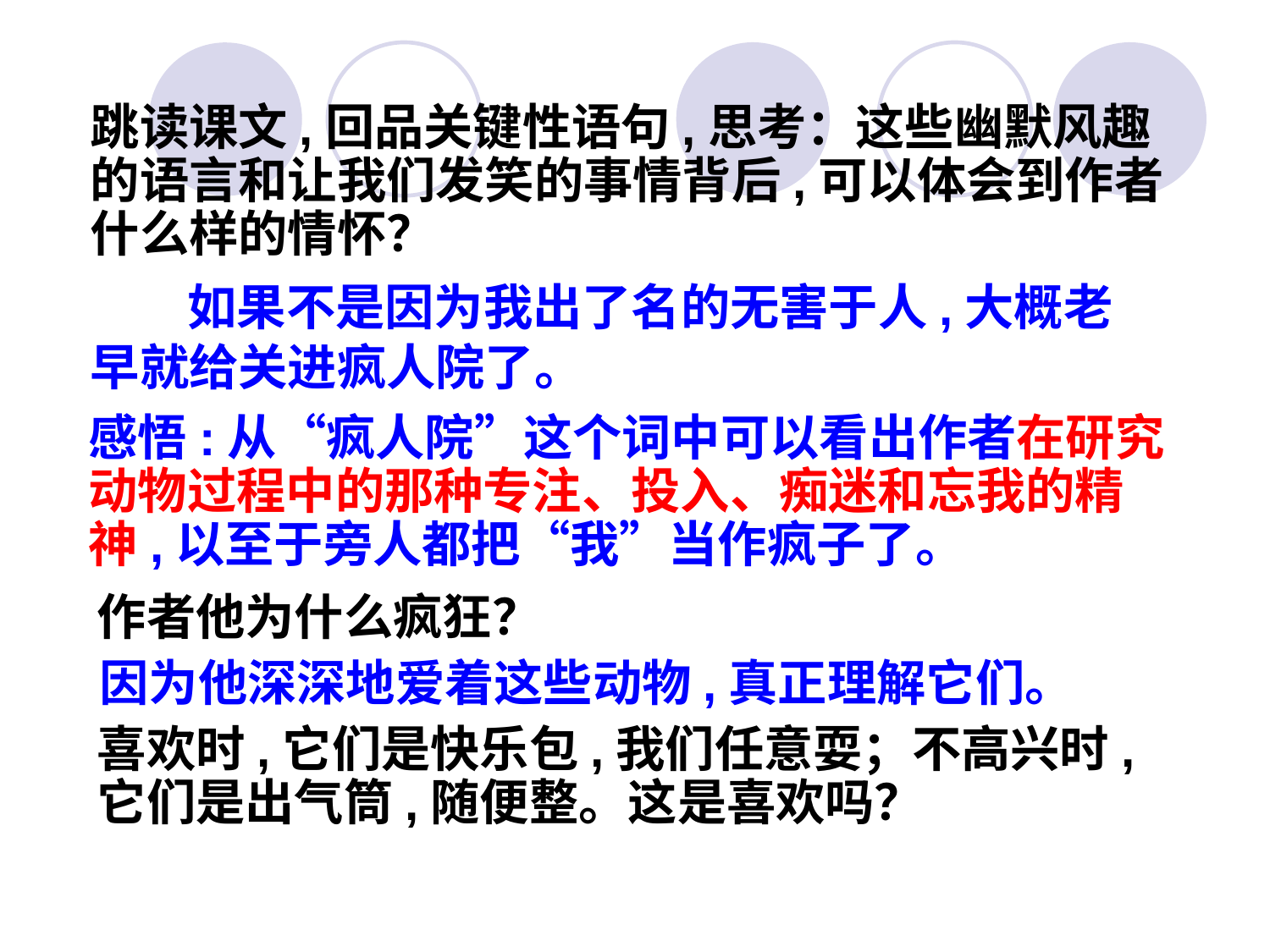

跳读课文,回品关键性语句,思考：这些幽默风趣的语言和让我们发笑的事情背后,可以体会到作者什么样的情怀？
       如果不是因为我出了名的无害于人,大概老早就给关进疯人院了。
感悟:从“疯人院”这个词中可以看出作者在研究动物过程中的那种专注、投入、痴迷和忘我的精神,以至于旁人都把“我”当作疯子了。
作者他为什么疯狂？
因为他深深地爱着这些动物,真正理解它们。
喜欢时,它们是快乐包,我们任意耍；不高兴时,它们是出气筒,随便整。这是喜欢吗？